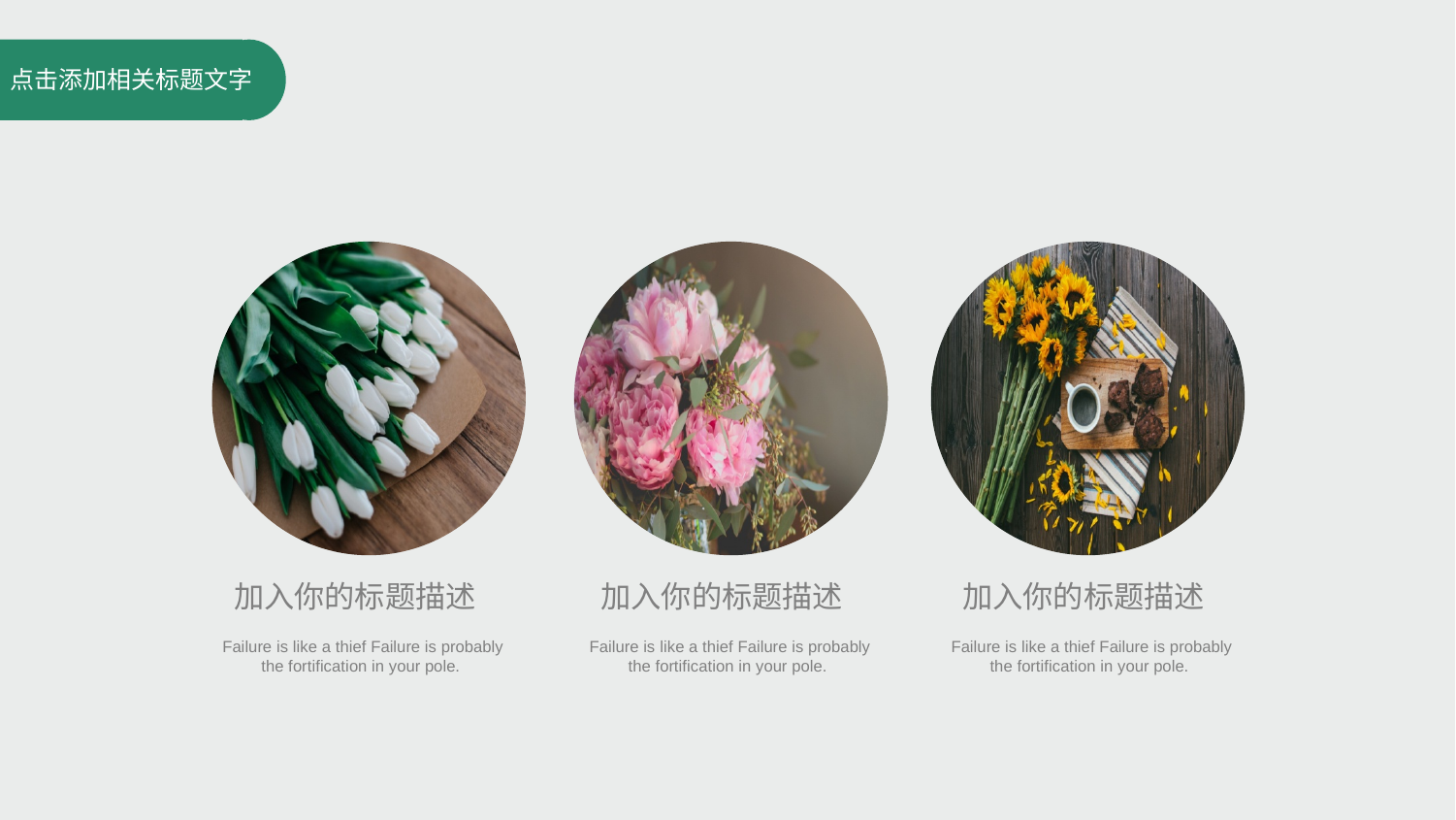

加入你的标题描述
Failure is like a thief Failure is probably the fortification in your pole.
加入你的标题描述
Failure is like a thief Failure is probably the fortification in your pole.
加入你的标题描述
Failure is like a thief Failure is probably the fortification in your pole.